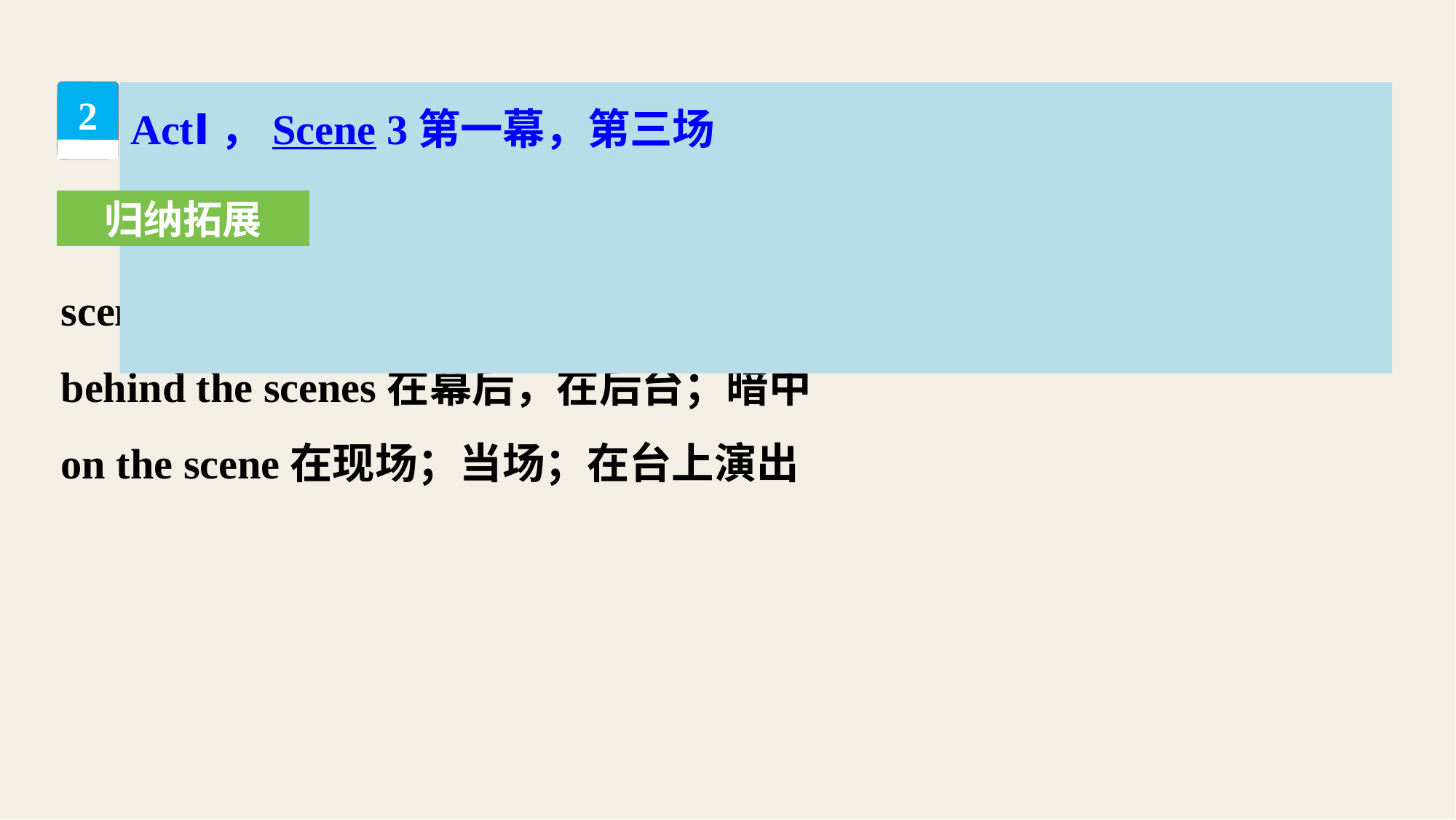

ActⅠ，Scene 3第一幕，第三场

2

归纳拓展
scene n.(戏剧)一场；现场；场面；景色
behind the scenes在幕后，在后台；暗中
on the scene在现场；当场；在台上演出